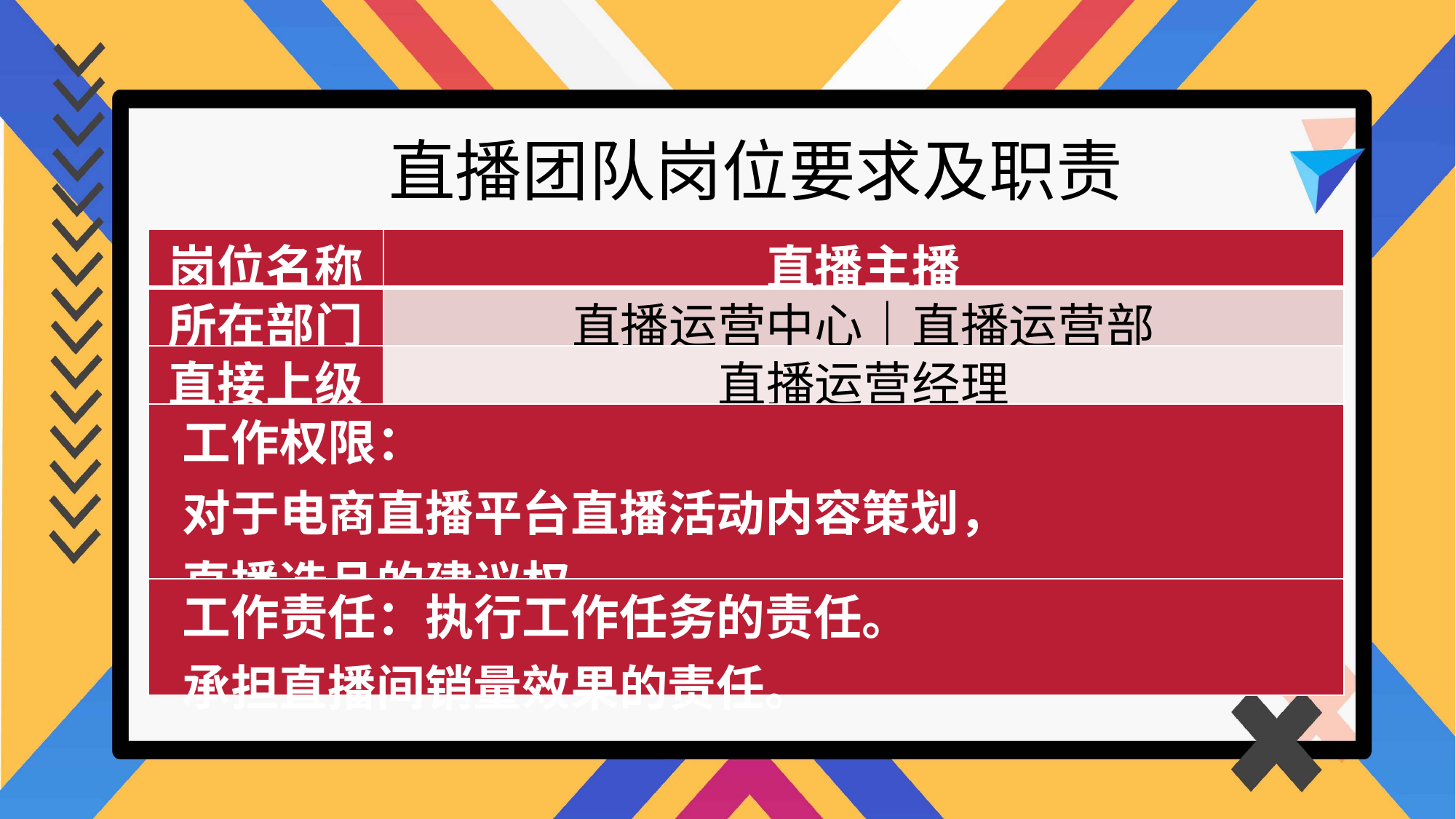

直播团队岗位要求及职责
| 岗位名称 | 直播主播 |
| --- | --- |
| 所在部门 | 直播运营中心｜直播运营部 |
| 直接上级 | 直播运营经理 |
| 工作权限： 对于电商直播平台直播活动内容策划， 直播选品的建议权。 |  |
| 工作责任：执行工作任务的责任。 承担直播间销量效果的责任。 |  |